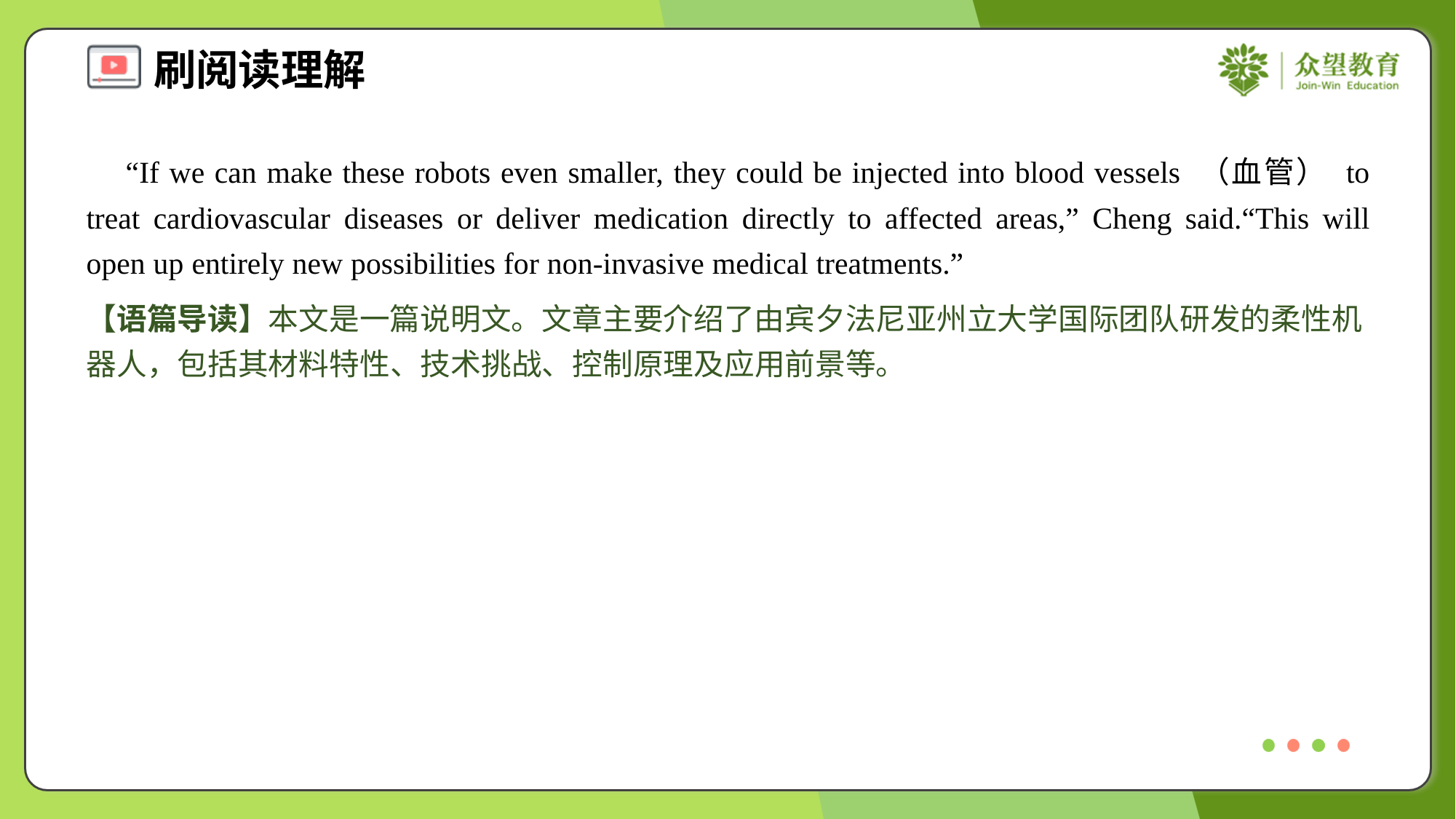

“If we can make these robots even smaller, they could be injected into blood vessels （血管） to treat cardiovascular diseases or deliver medication directly to affected areas,” Cheng said.“This will open up entirely new possibilities for non-invasive medical treatments.”
【语篇导读】本文是一篇说明文。文章主要介绍了由宾夕法尼亚州立大学国际团队研发的柔性机器人，包括其材料特性、技术挑战、控制原理及应用前景等。